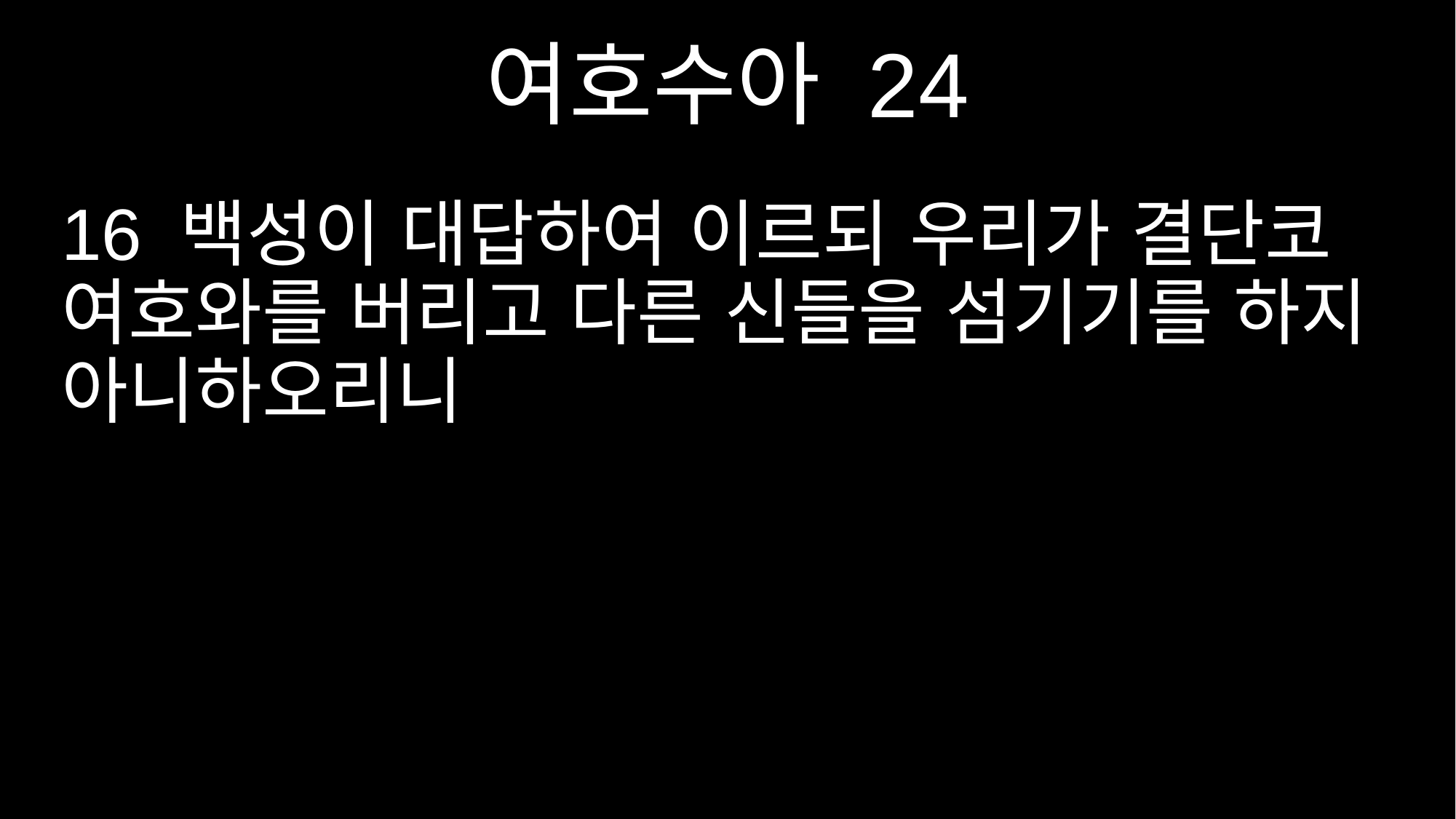

여호수아 24
16 백성이 대답하여 이르되 우리가 결단코 여호와를 버리고 다른 신들을 섬기기를 하지 아니하오리니